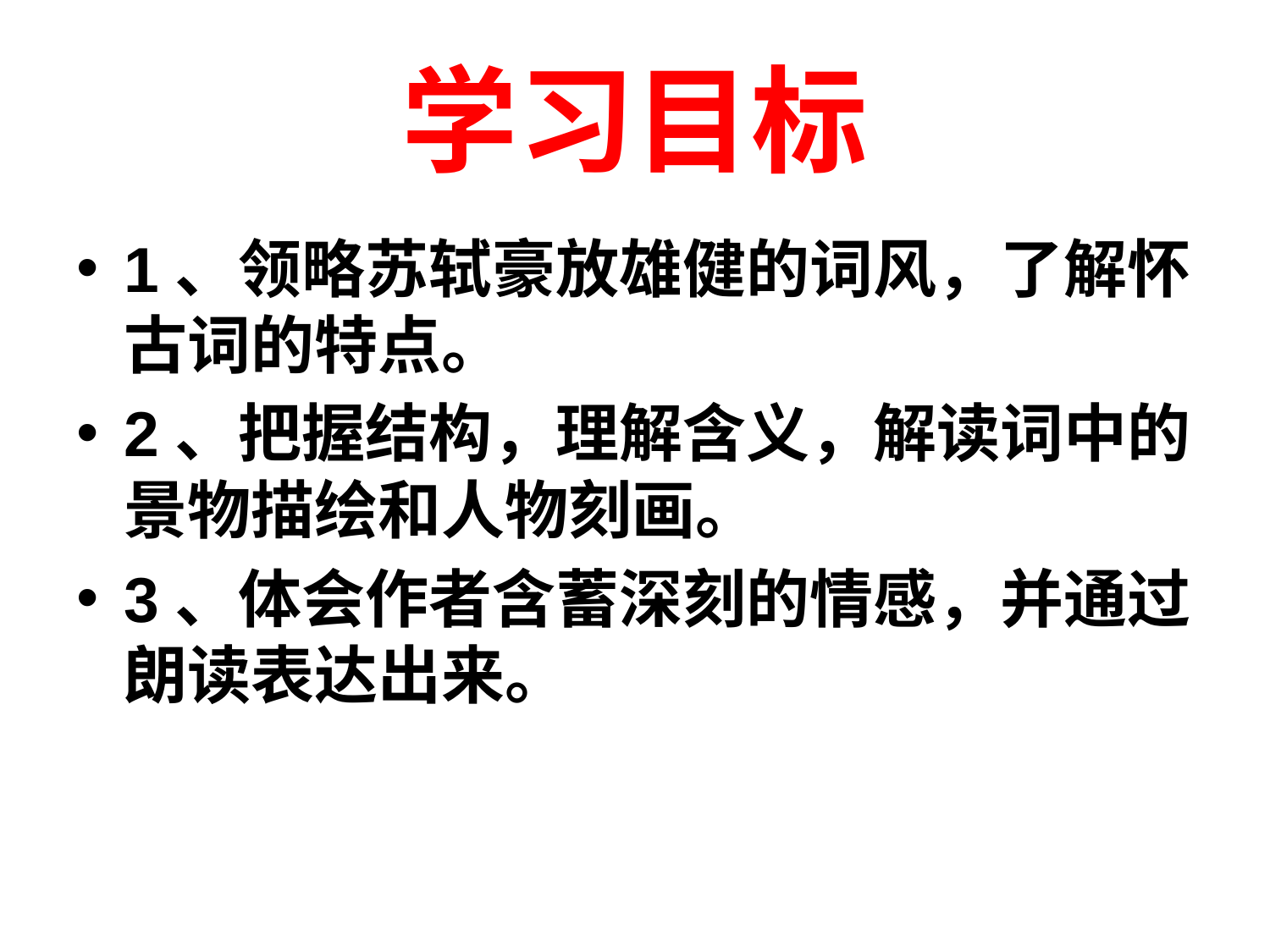

# 学习目标
1、领略苏轼豪放雄健的词风，了解怀古词的特点。
2、把握结构，理解含义，解读词中的景物描绘和人物刻画。
3、体会作者含蓄深刻的情感，并通过朗读表达出来。